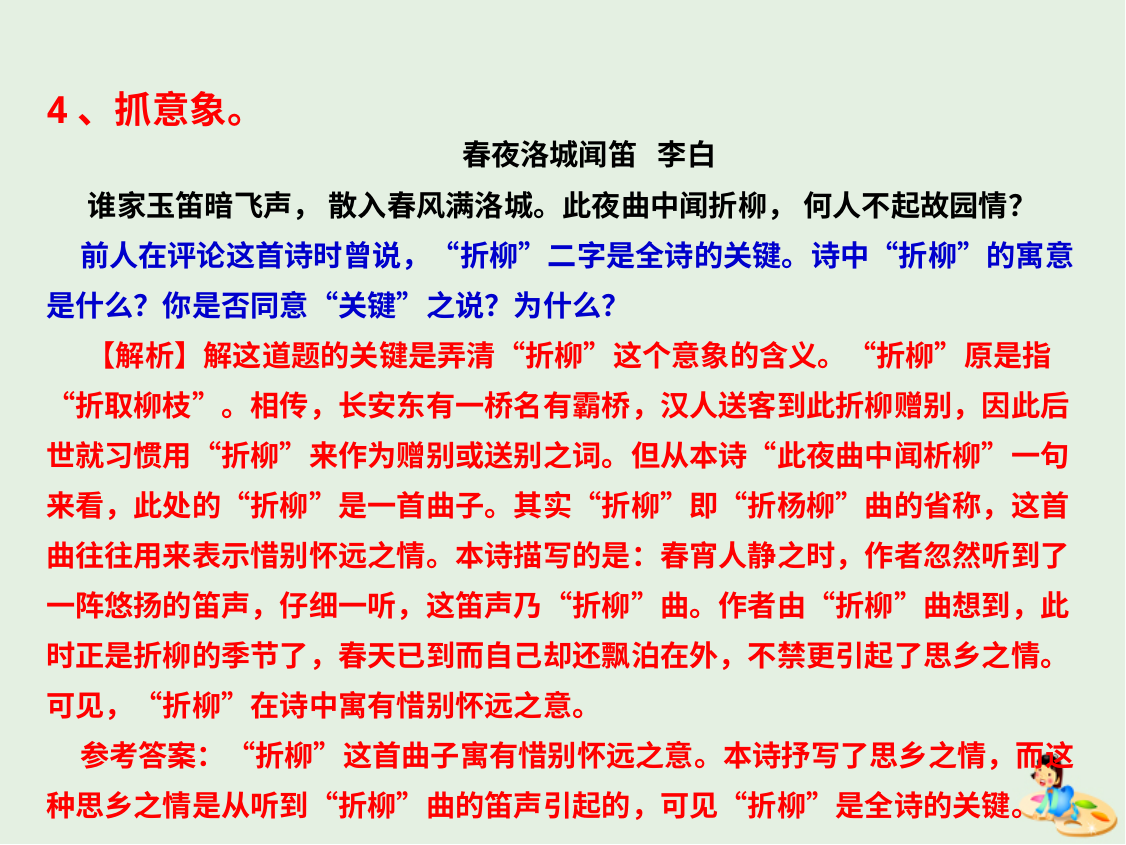

4、抓意象。
      春夜洛城闻笛   李白
谁家玉笛暗飞声， 散入春风满洛城。此夜曲中闻折柳， 何人不起故园情？
    前人在评论这首诗时曾说，“折柳”二字是全诗的关键。诗中“折柳”的寓意是什么？你是否同意“关键”之说？为什么？
     【解析】解这道题的关键是弄清“折柳”这个意象的含义。“折柳”原是指“折取柳枝”。相传，长安东有一桥名有霸桥，汉人送客到此折柳赠别，因此后世就习惯用“折柳”来作为赠别或送别之词。但从本诗“此夜曲中闻析柳”一句来看，此处的“折柳”是一首曲子。其实“折柳”即“折杨柳”曲的省称，这首曲往往用来表示惜别怀远之情。本诗描写的是：春宵人静之时，作者忽然听到了一阵悠扬的笛声，仔细一听，这笛声乃“折柳”曲。作者由“折柳”曲想到，此时正是折柳的季节了，春天已到而自己却还飘泊在外，不禁更引起了思乡之情。可见，“折柳”在诗中寓有惜别怀远之意。
    参考答案：“折柳”这首曲子寓有惜别怀远之意。本诗抒写了思乡之情，而这种思乡之情是从听到“折柳”曲的笛声引起的，可见“折柳”是全诗的关键。